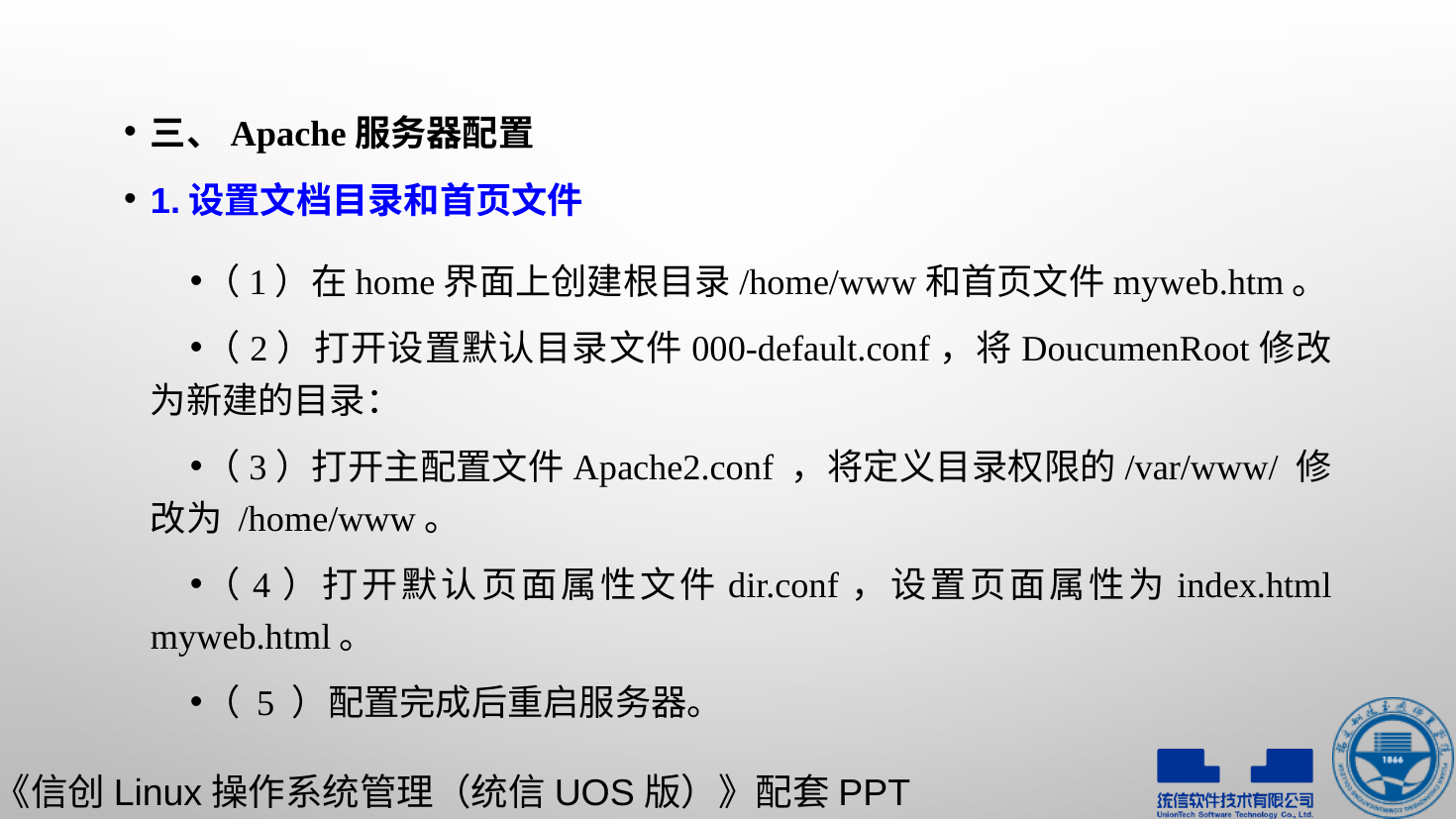

三、Apache服务器配置
1.设置文档目录和首页文件
（1）在home界面上创建根目录/home/www和首页文件myweb.htm。
（2）打开设置默认目录文件000-default.conf，将DoucumenRoot修改为新建的目录：
（3）打开主配置文件Apache2.conf ，将定义目录权限的/var/www/ 修改为 /home/www。
（4）打开默认页面属性文件dir.conf，设置页面属性为index.html myweb.html。
（ 5 ）配置完成后重启服务器。